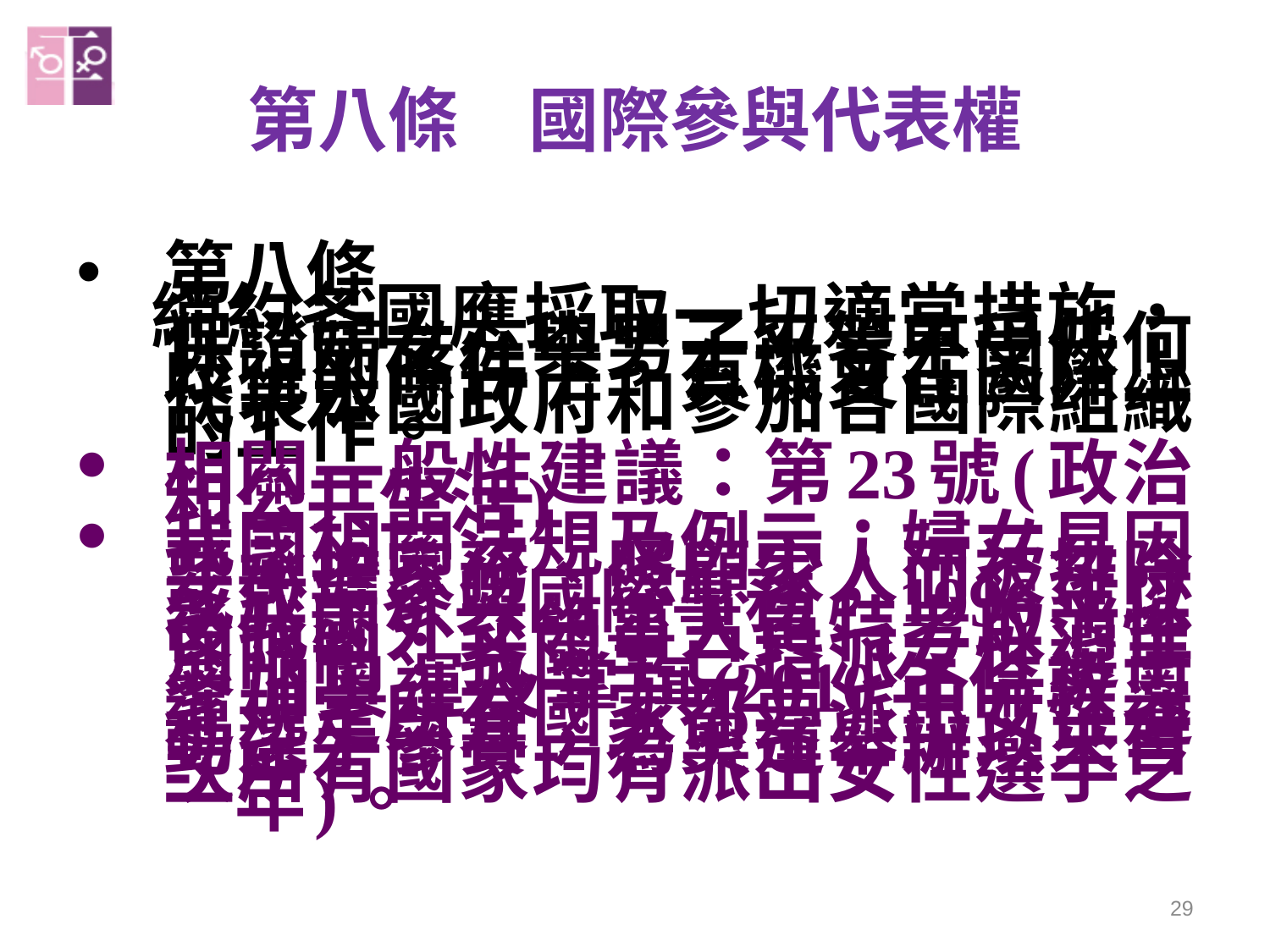

# 第八條　國際參與代表權
第八條
　締約各國應採取一切適當措施，保證婦女在與男子平等不受任何歧視的條件下，有機會在國際上代表本國政府和參加各國際組織的工作。
相關一般性建議：第23號(政治和公共生活)
我國相關法規及例示：婦女易因要承擔家務、照顧家人而被排除或放棄參與國際事務，1996年以後我國外交領事人員特考取消性別限制；我國早已指派女性選手參加奧運及掌旗(2010年倫敦奧運規定所有國家都要派出女性運動選手參賽，為奧運舉辦以來首次所有國家均有派出女性選手之一年)。

29